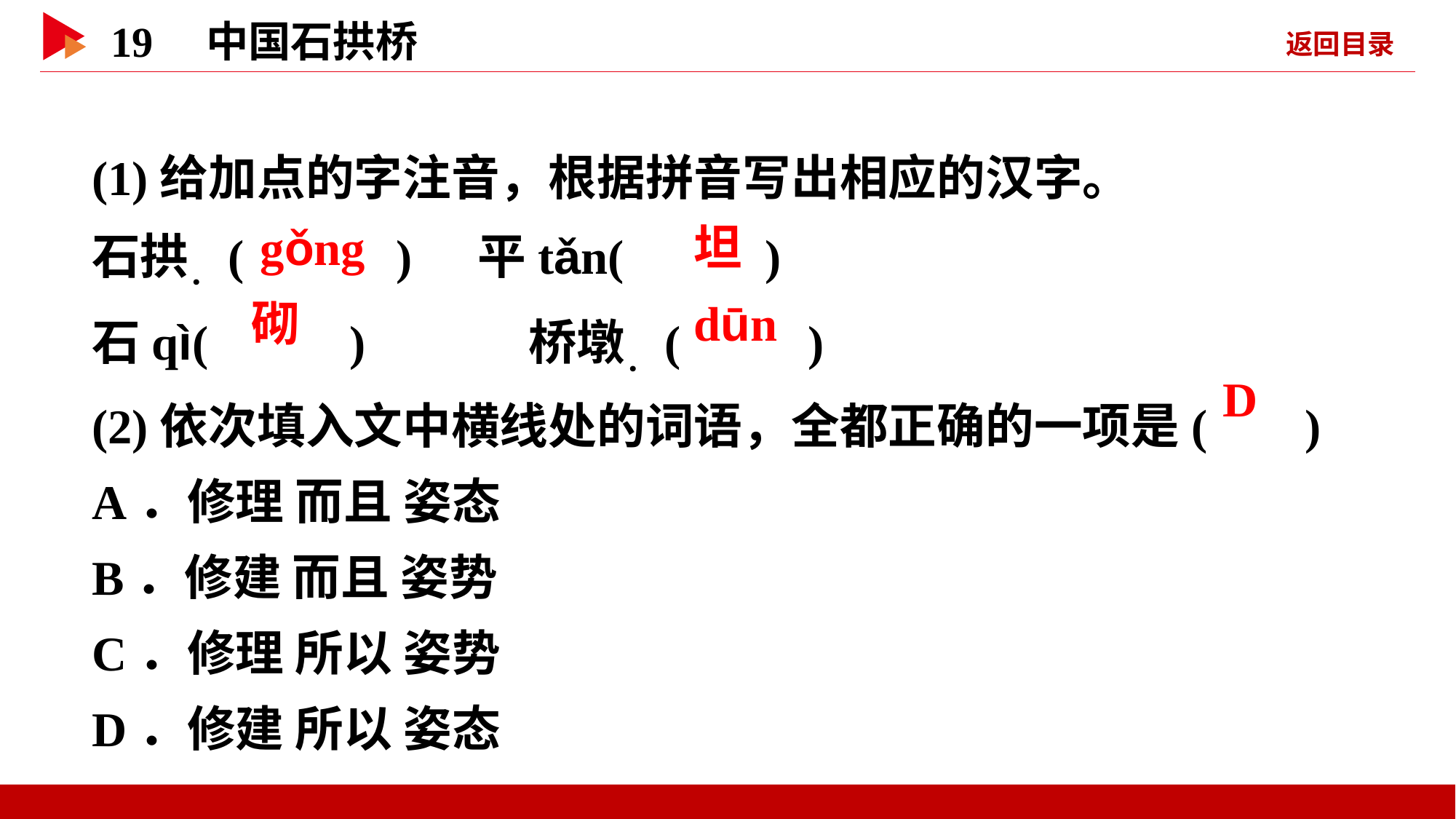

(1)给加点的字注音，根据拼音写出相应的汉字。
石拱．(            )    平tǎn(      )
石qì(      )            	桥墩．(          )
(2)依次填入文中横线处的词语，全都正确的一项是(        )
A．修理 而且 姿态
B．修建 而且 姿势
C．修理 所以 姿势
D．修建 所以 姿态
 gǒng
   坦
   砌
 dūn
   D